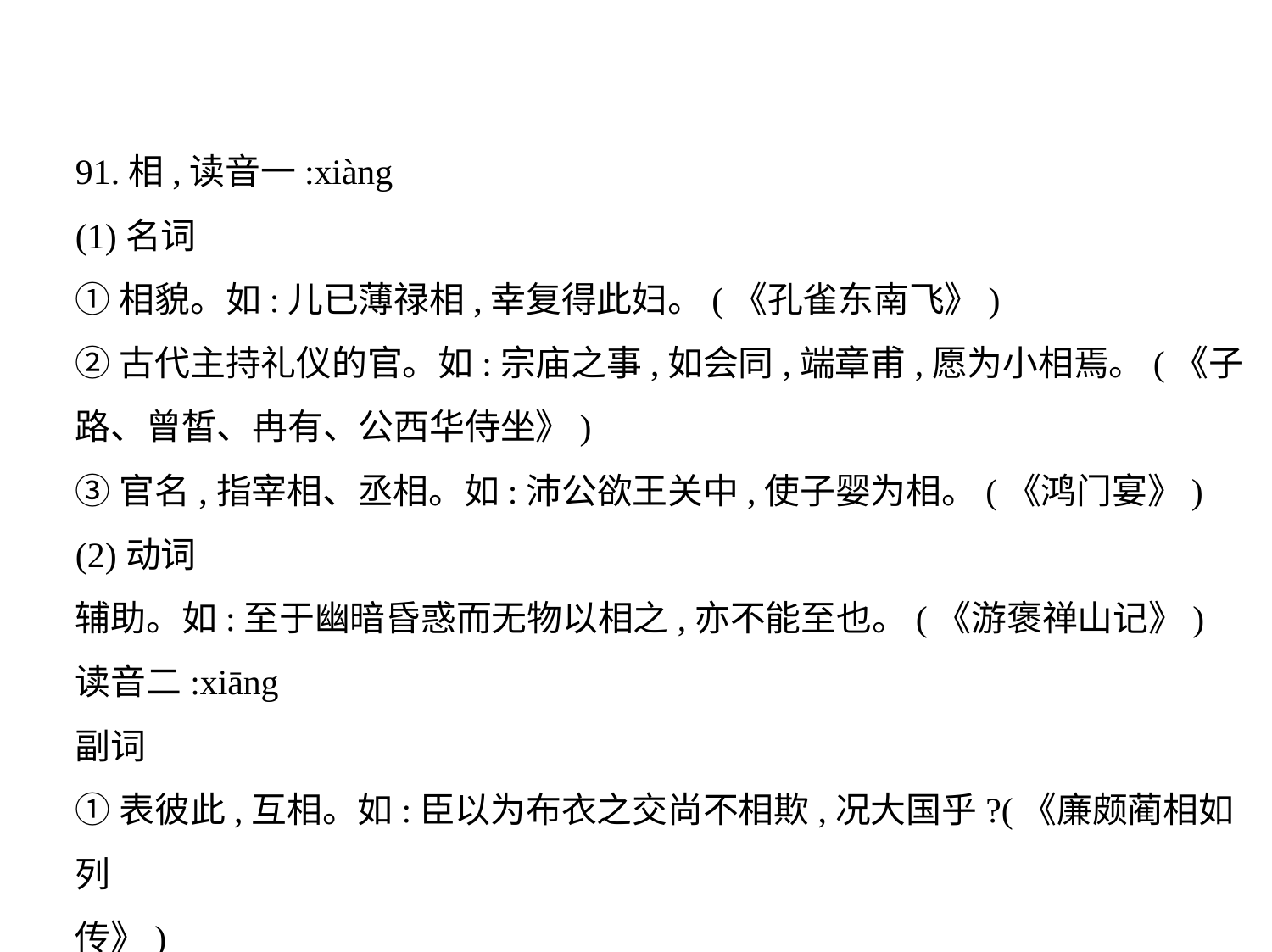

91.相,读音一:xiàng
(1)名词
①相貌。如:儿已薄禄相,幸复得此妇。(《孔雀东南飞》)
②古代主持礼仪的官。如:宗庙之事,如会同,端章甫,愿为小相焉。(《子
路、曾皙、冉有、公西华侍坐》)
③官名,指宰相、丞相。如:沛公欲王关中,使子婴为相。(《鸿门宴》)
(2)动词
辅助。如:至于幽暗昏惑而无物以相之,亦不能至也。(《游褒禅山记》)
读音二:xiāng
副词
①表彼此,互相。如:臣以为布衣之交尚不相欺,况大国乎?(《廉颇蔺相如列
传》)